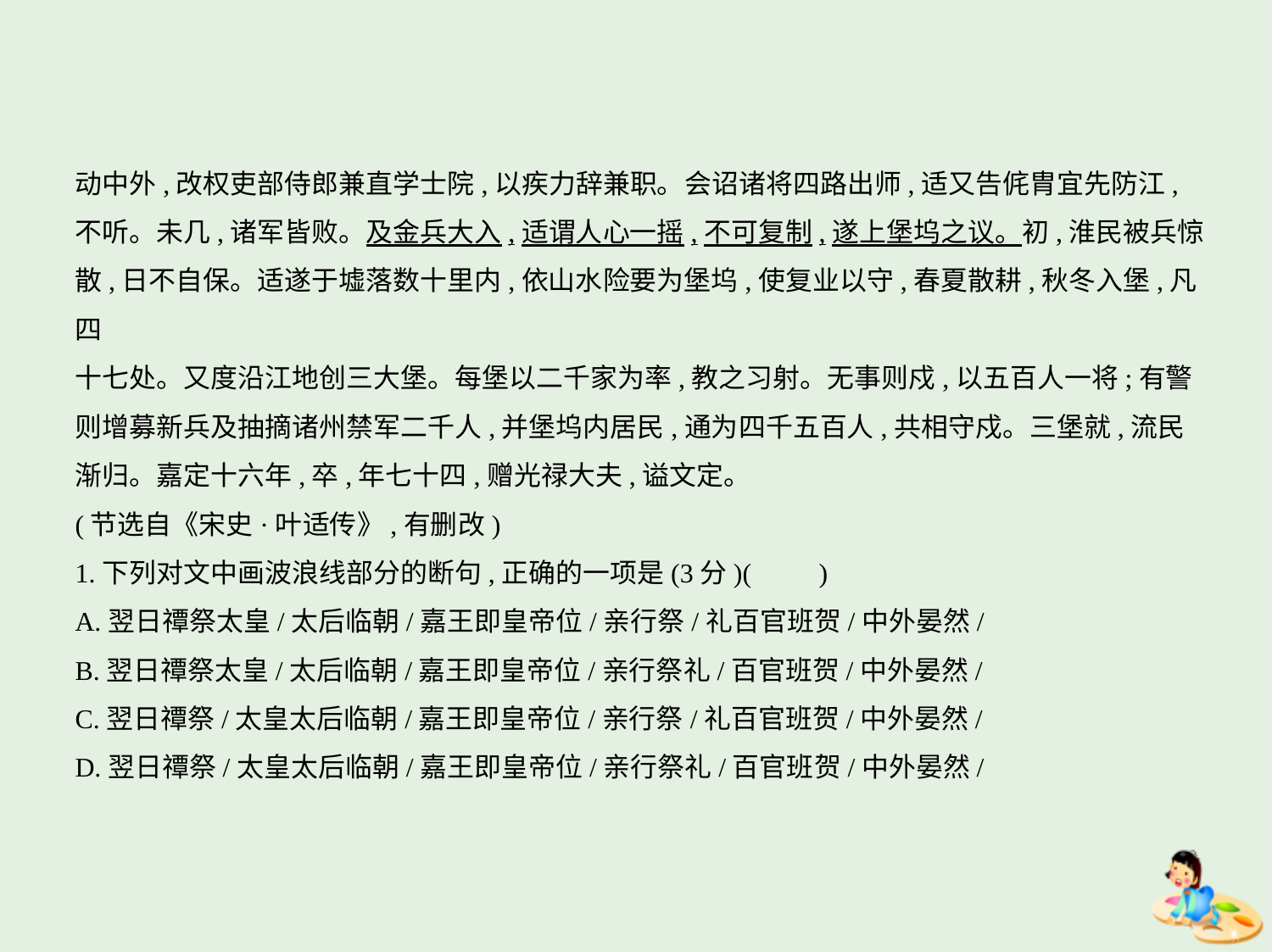

动中外,改权吏部侍郎兼直学士院,以疾力辞兼职。会诏诸将四路出师,适又告侂胄宜先防江,
不听。未几,诸军皆败。及金兵大入,适谓人心一摇,不可复制,遂上堡坞之议。初,淮民被兵惊
散,日不自保。适遂于墟落数十里内,依山水险要为堡坞,使复业以守,春夏散耕,秋冬入堡,凡四
十七处。又度沿江地创三大堡。每堡以二千家为率,教之习射。无事则戍,以五百人一将;有警
则增募新兵及抽摘诸州禁军二千人,并堡坞内居民,通为四千五百人,共相守戍。三堡就,流民
渐归。嘉定十六年,卒,年七十四,赠光禄大夫,谥文定。
(节选自《宋史·叶适传》,有删改)
1.下列对文中画波浪线部分的断句,正确的一项是(3分)(　　)
A.翌日禫祭太皇/太后临朝/嘉王即皇帝位/亲行祭/礼百官班贺/中外晏然/
B.翌日禫祭太皇/太后临朝/嘉王即皇帝位/亲行祭礼/百官班贺/中外晏然/
C.翌日禫祭/太皇太后临朝/嘉王即皇帝位/亲行祭/礼百官班贺/中外晏然/
D.翌日禫祭/太皇太后临朝/嘉王即皇帝位/亲行祭礼/百官班贺/中外晏然/